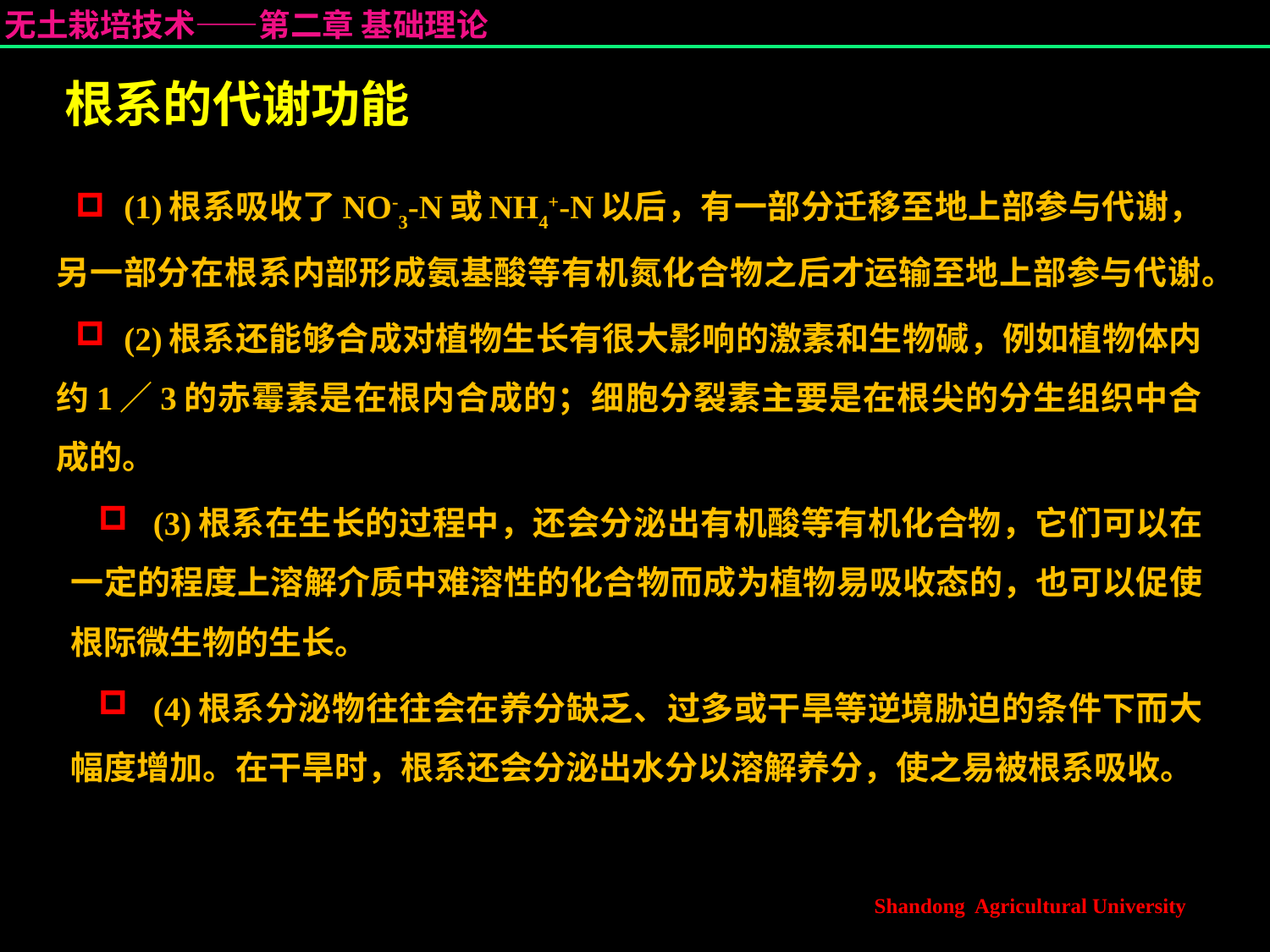

# 根系的代谢功能
(1)根系吸收了NO-3-N或NH4+-N以后，有一部分迁移至地上部参与代谢，另一部分在根系内部形成氨基酸等有机氮化合物之后才运输至地上部参与代谢。
(2)根系还能够合成对植物生长有很大影响的激素和生物碱，例如植物体内约1／3的赤霉素是在根内合成的；细胞分裂素主要是在根尖的分生组织中合成的。
(3)根系在生长的过程中，还会分泌出有机酸等有机化合物，它们可以在一定的程度上溶解介质中难溶性的化合物而成为植物易吸收态的，也可以促使根际微生物的生长。
(4)根系分泌物往往会在养分缺乏、过多或干旱等逆境胁迫的条件下而大幅度增加。在干旱时，根系还会分泌出水分以溶解养分，使之易被根系吸收。